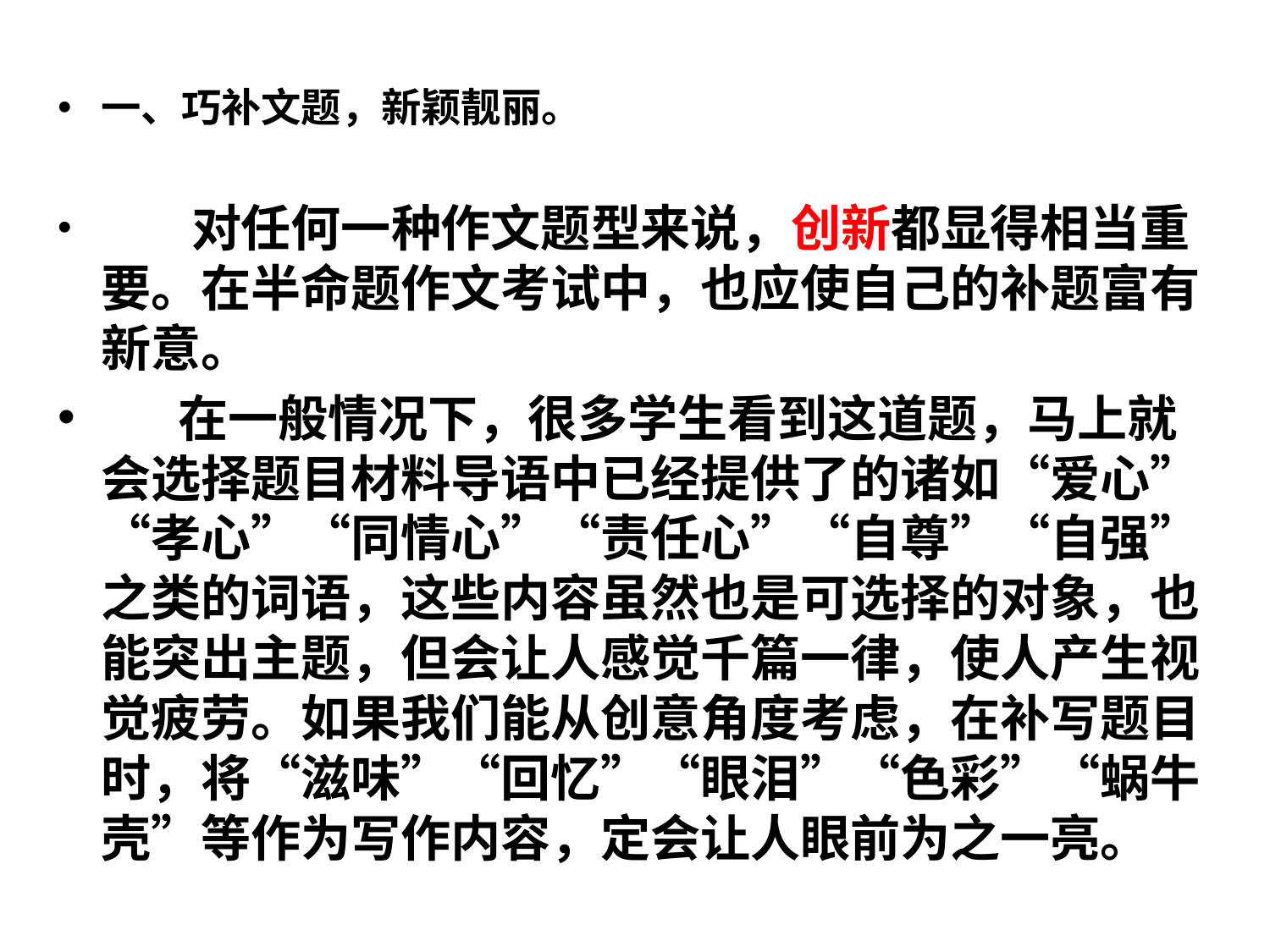

一、巧补文题，新颖靓丽。

	对任何一种作文题型来说，创新都显得相当重要。在半命题作文考试中，也应使自己的补题富有新意。
      在一般情况下，很多学生看到这道题，马上就会选择题目材料导语中已经提供了的诸如“爱心”“孝心”“同情心”“责任心”“自尊”“自强”之类的词语，这些内容虽然也是可选择的对象，也能突出主题，但会让人感觉千篇一律，使人产生视觉疲劳。如果我们能从创意角度考虑，在补写题目时，将“滋味”“回忆”“眼泪”“色彩”“蜗牛壳”等作为写作内容，定会让人眼前为之一亮。